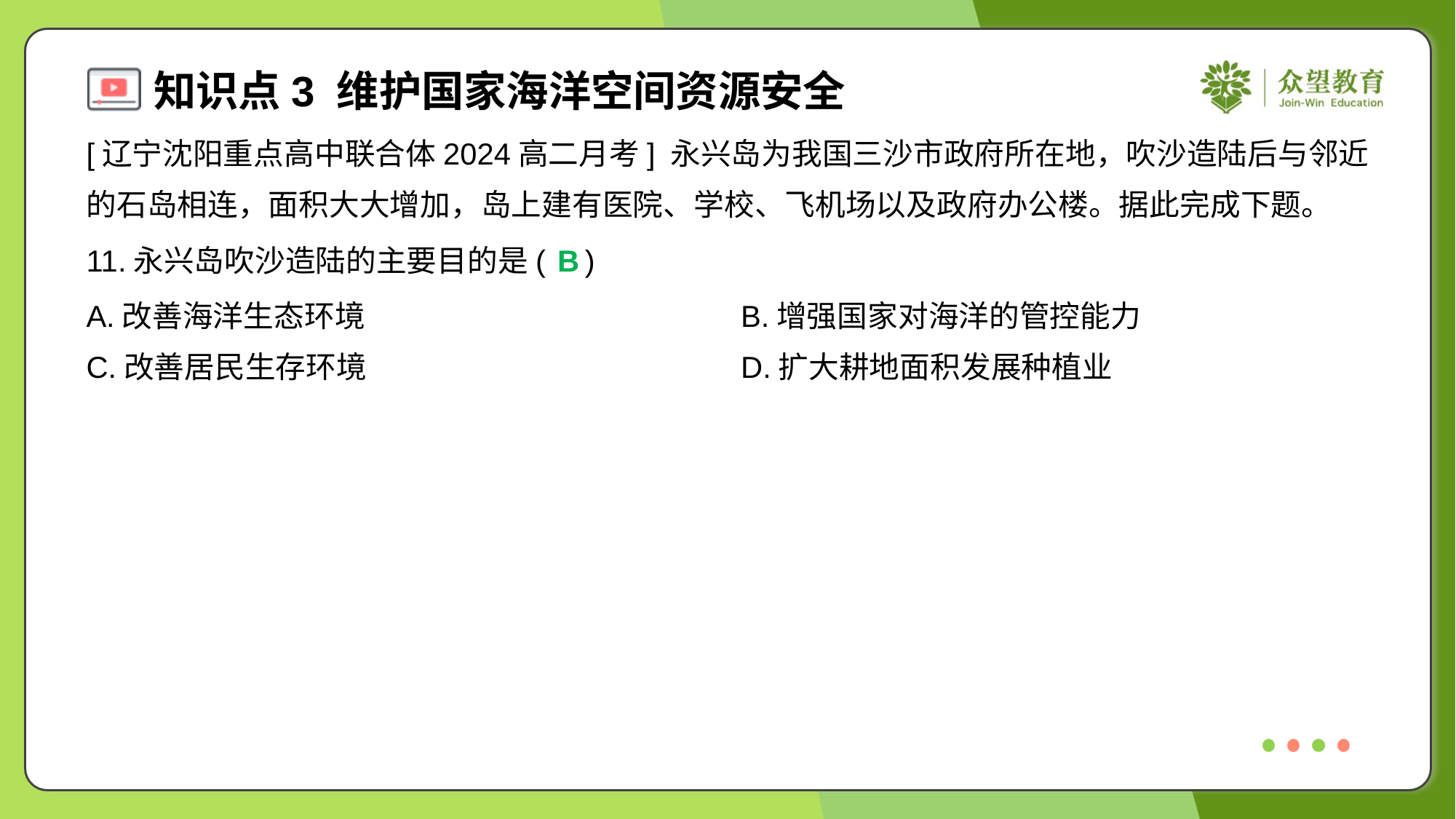

[辽宁沈阳重点高中联合体2024高二月考] 永兴岛为我国三沙市政府所在地，吹沙造陆后与邻近
的石岛相连，面积大大增加，岛上建有医院、学校、飞机场以及政府办公楼。据此完成下题。
11.永兴岛吹沙造陆的主要目的是(     )
B
A.改善海洋生态环境	B.增强国家对海洋的管控能力
C.改善居民生存环境	D.扩大耕地面积发展种植业